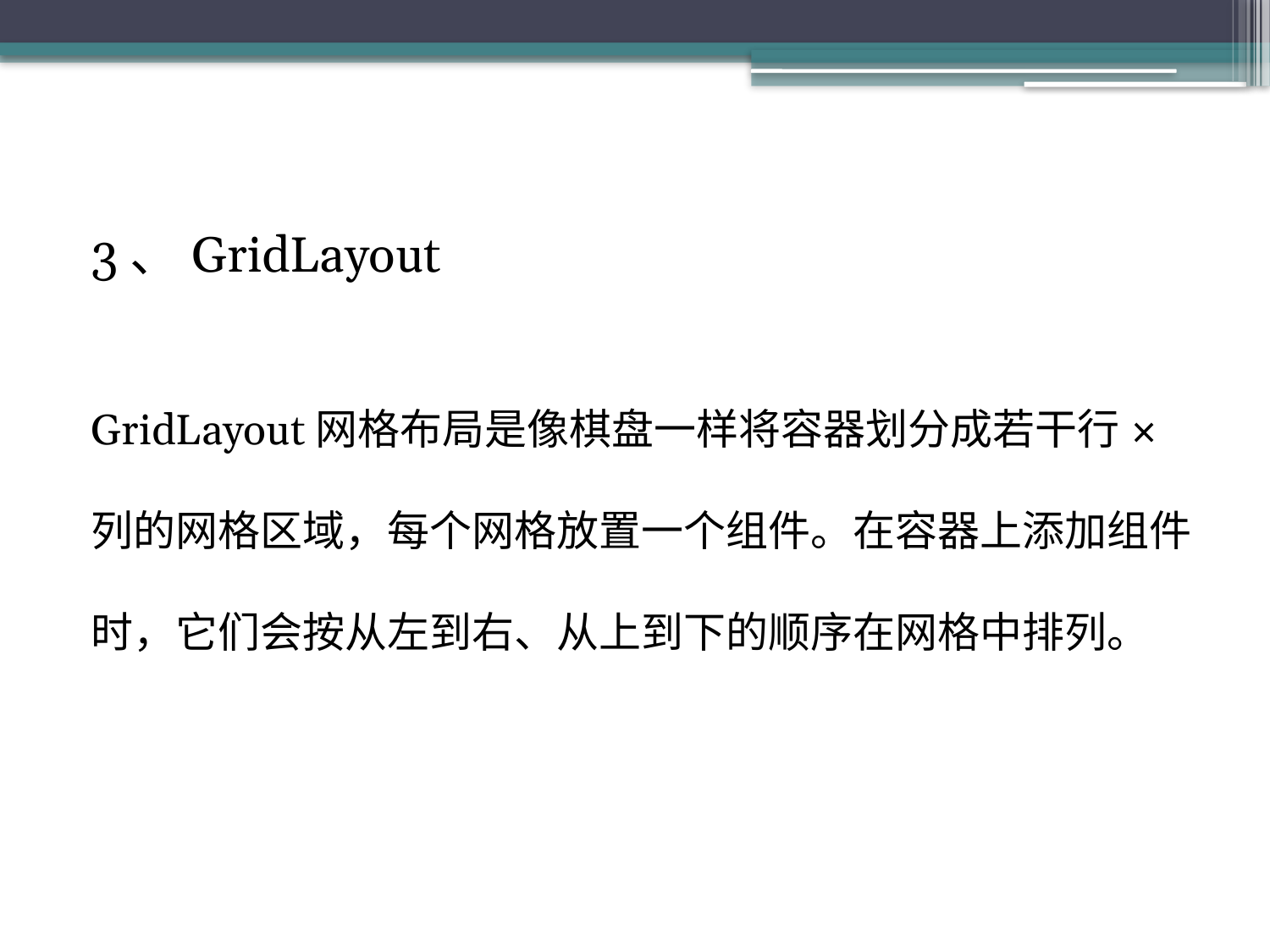

#
3、GridLayout

GridLayout网格布局是像棋盘一样将容器划分成若干行×列的网格区域，每个网格放置一个组件。在容器上添加组件时，它们会按从左到右、从上到下的顺序在网格中排列。